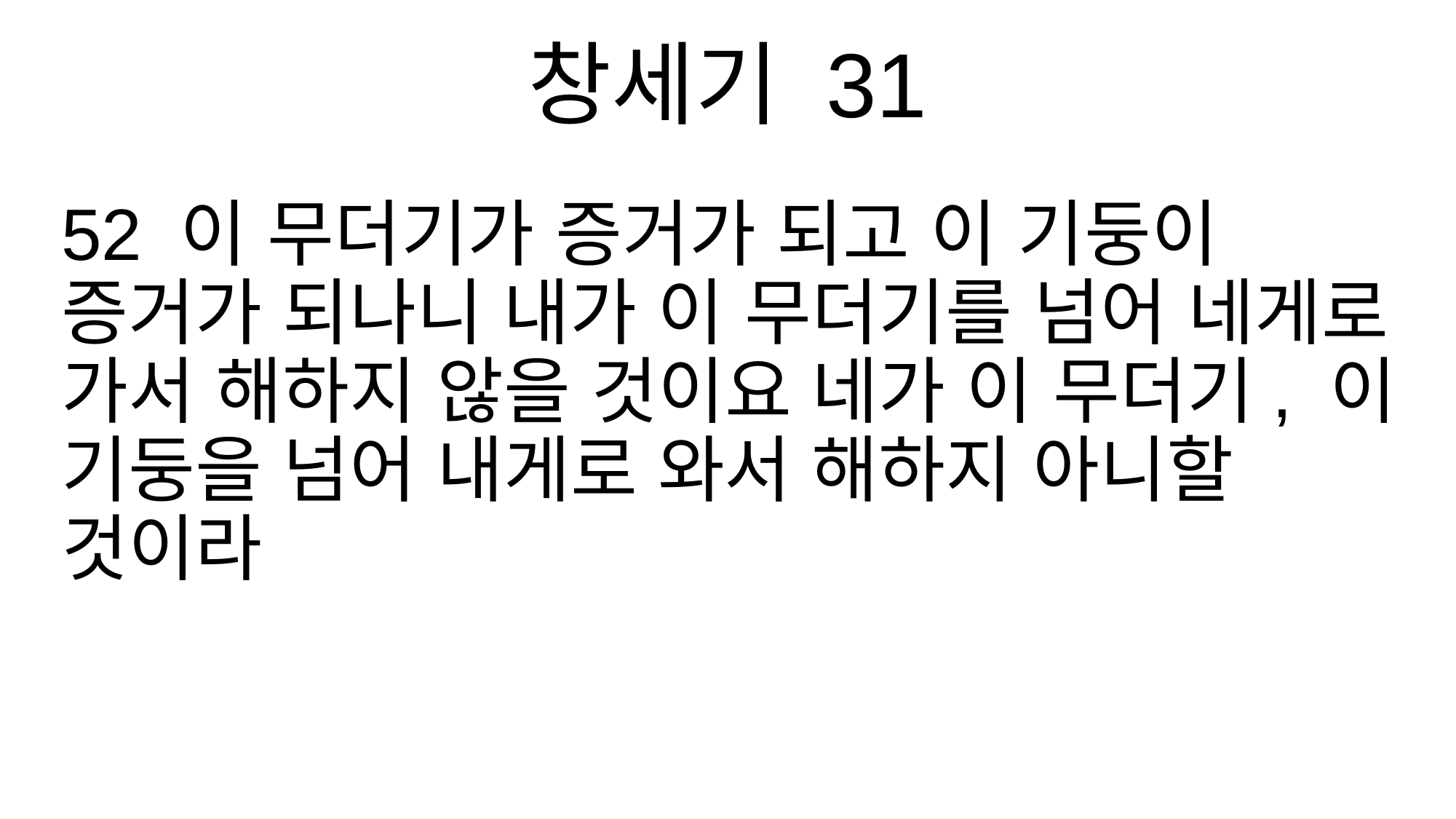

창세기 31
52 이 무더기가 증거가 되고 이 기둥이 증거가 되나니 내가 이 무더기를 넘어 네게로 가서 해하지 않을 것이요 네가 이 무더기, 이 기둥을 넘어 내게로 와서 해하지 아니할 것이라